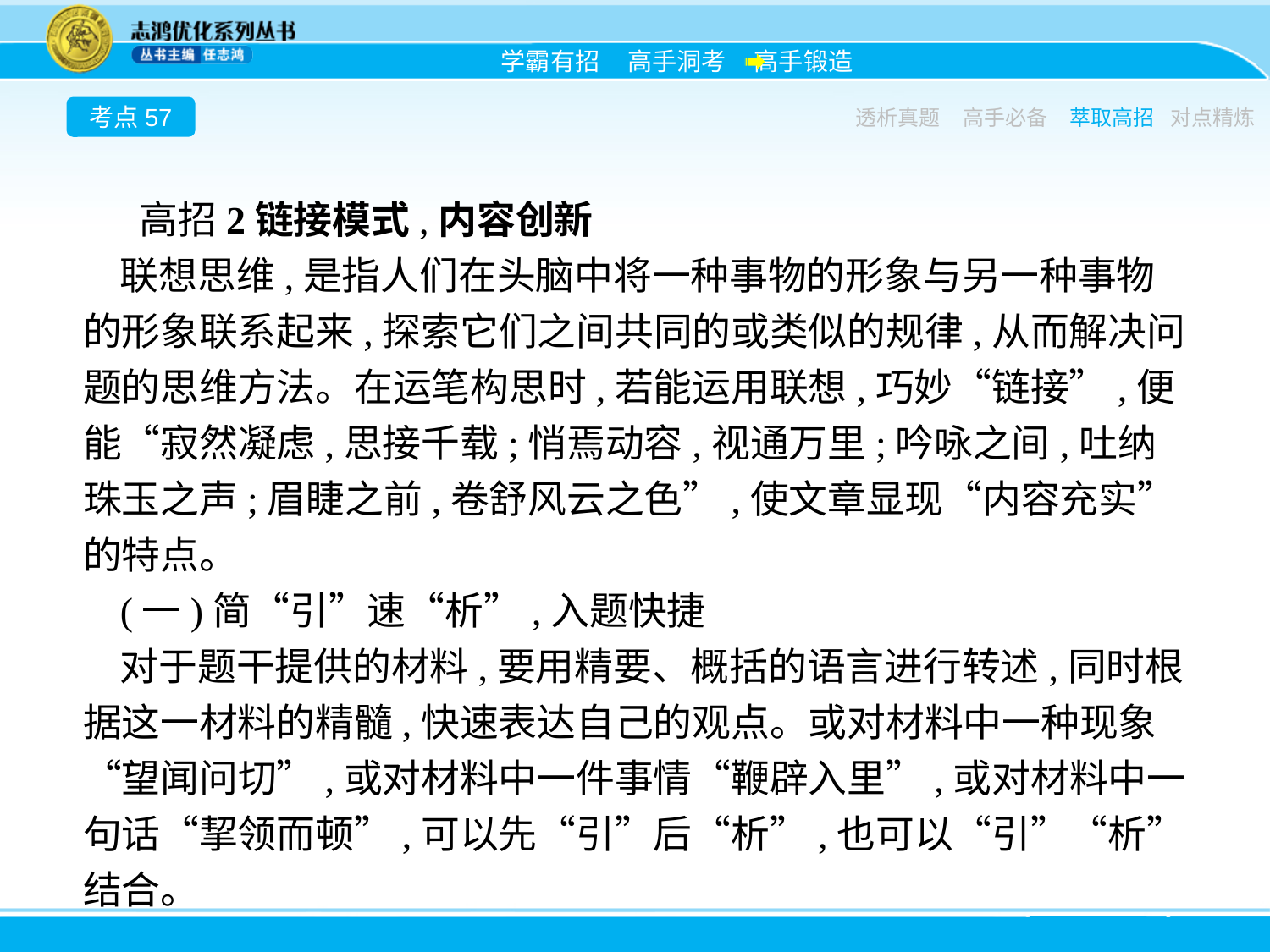

考点57
透析真题
高手必备
萃取高招
对点精炼
高招2链接模式,内容创新
联想思维,是指人们在头脑中将一种事物的形象与另一种事物的形象联系起来,探索它们之间共同的或类似的规律,从而解决问题的思维方法。在运笔构思时,若能运用联想,巧妙“链接”,便能“寂然凝虑,思接千载;悄焉动容,视通万里;吟咏之间,吐纳珠玉之声;眉睫之前,卷舒风云之色”,使文章显现“内容充实”的特点。
(一)简“引”速“析”,入题快捷
对于题干提供的材料,要用精要、概括的语言进行转述,同时根据这一材料的精髓,快速表达自己的观点。或对材料中一种现象“望闻问切”,或对材料中一件事情“鞭辟入里”,或对材料中一句话“挈领而顿”,可以先“引”后“析”,也可以“引”“析”结合。